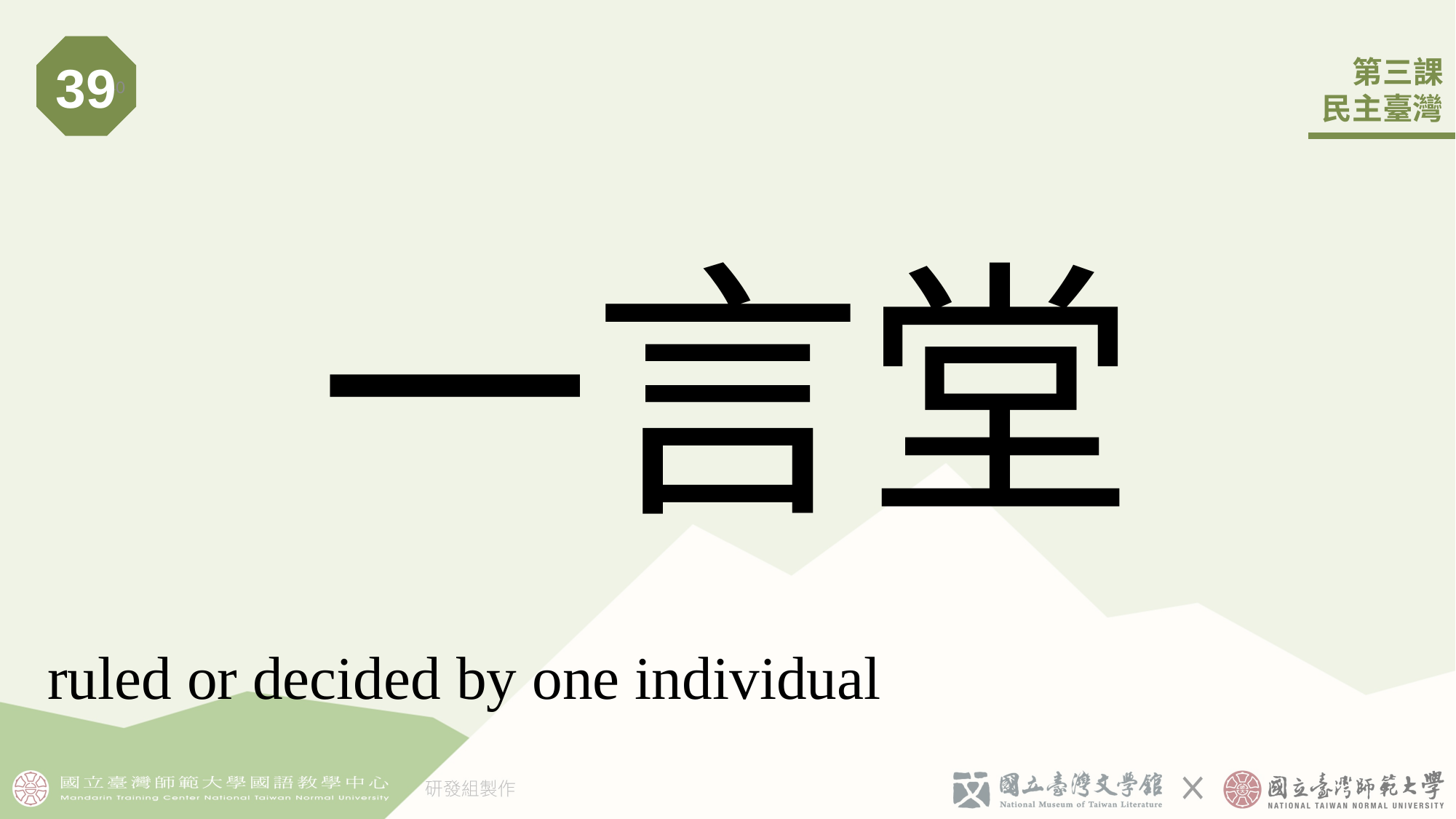

39
40
# 一󠇢言堂
ruled or decided by one individual